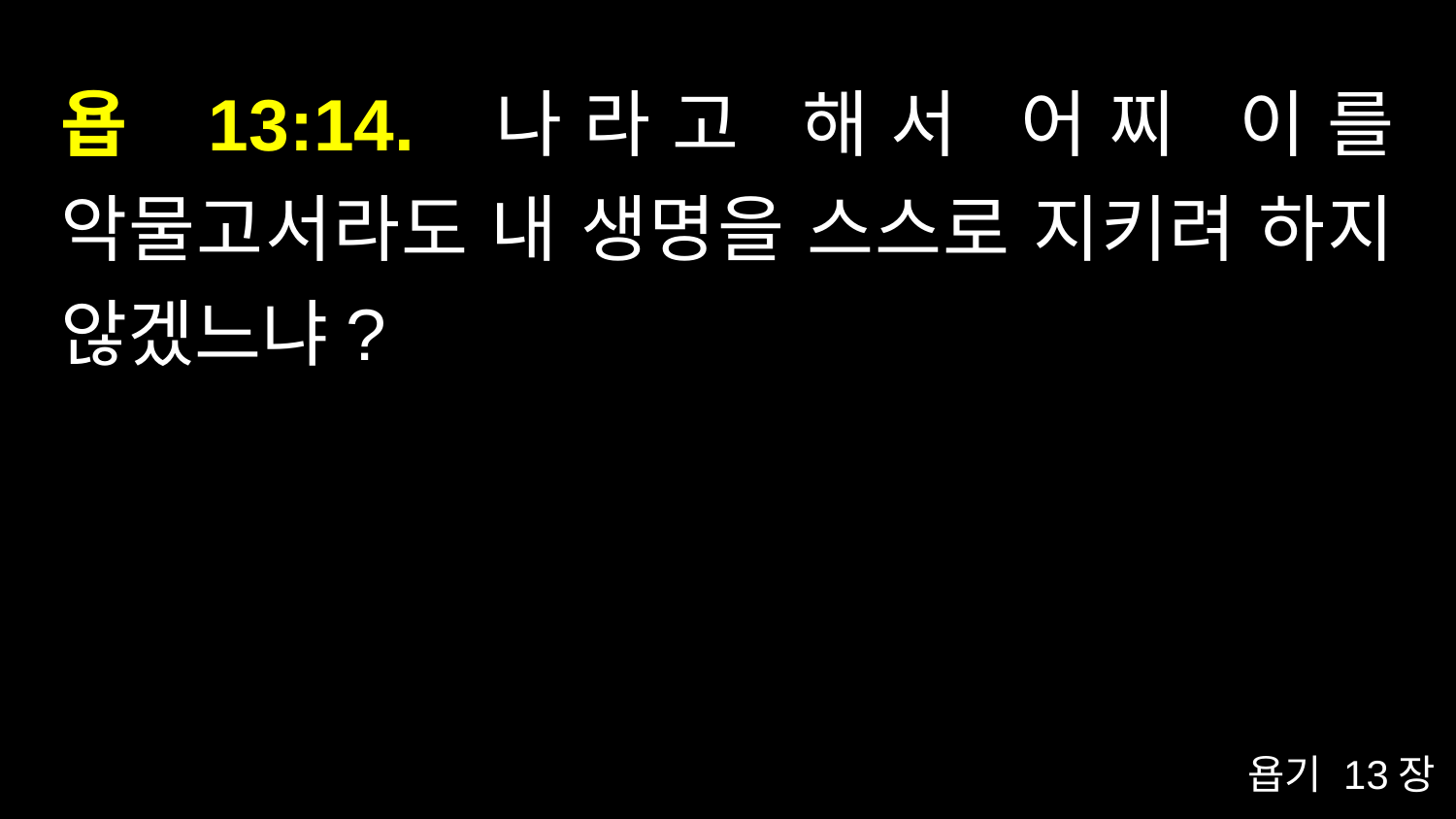

# 욥 13:14. 나라고 해서 어찌 이를 악물고서라도 내 생명을 스스로 지키려 하지 않겠느냐?
욥기 13장